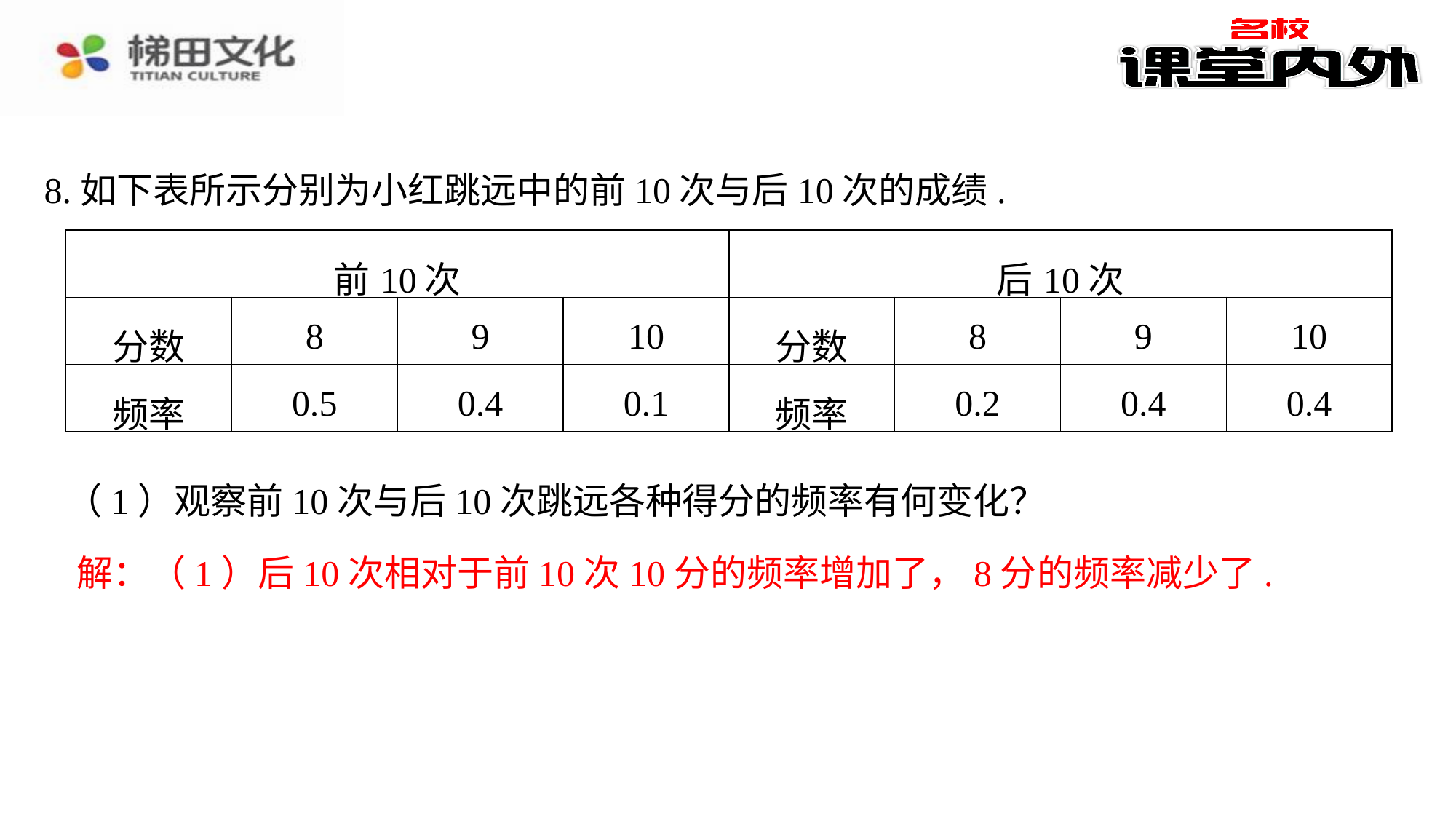

8.如下表所示分别为小红跳远中的前10次与后10次的成绩.
| 前10次 |  |  |  | 后10次 |  |  |  |
| --- | --- | --- | --- | --- | --- | --- | --- |
| 分数 | 8 | 9 | 10 | 分数 | 8 | 9 | 10 |
| 频率 | 0.5 | 0.4 | 0.1 | 频率 | 0.2 | 0.4 | 0.4 |
（1）观察前10次与后10次跳远各种得分的频率有何变化？
解：（1）后10次相对于前10次10分的频率增加了，8分的频率减少了.⁠
解：（1）后10次相对于前10次10分的频率增加了，8分的频率减少了.